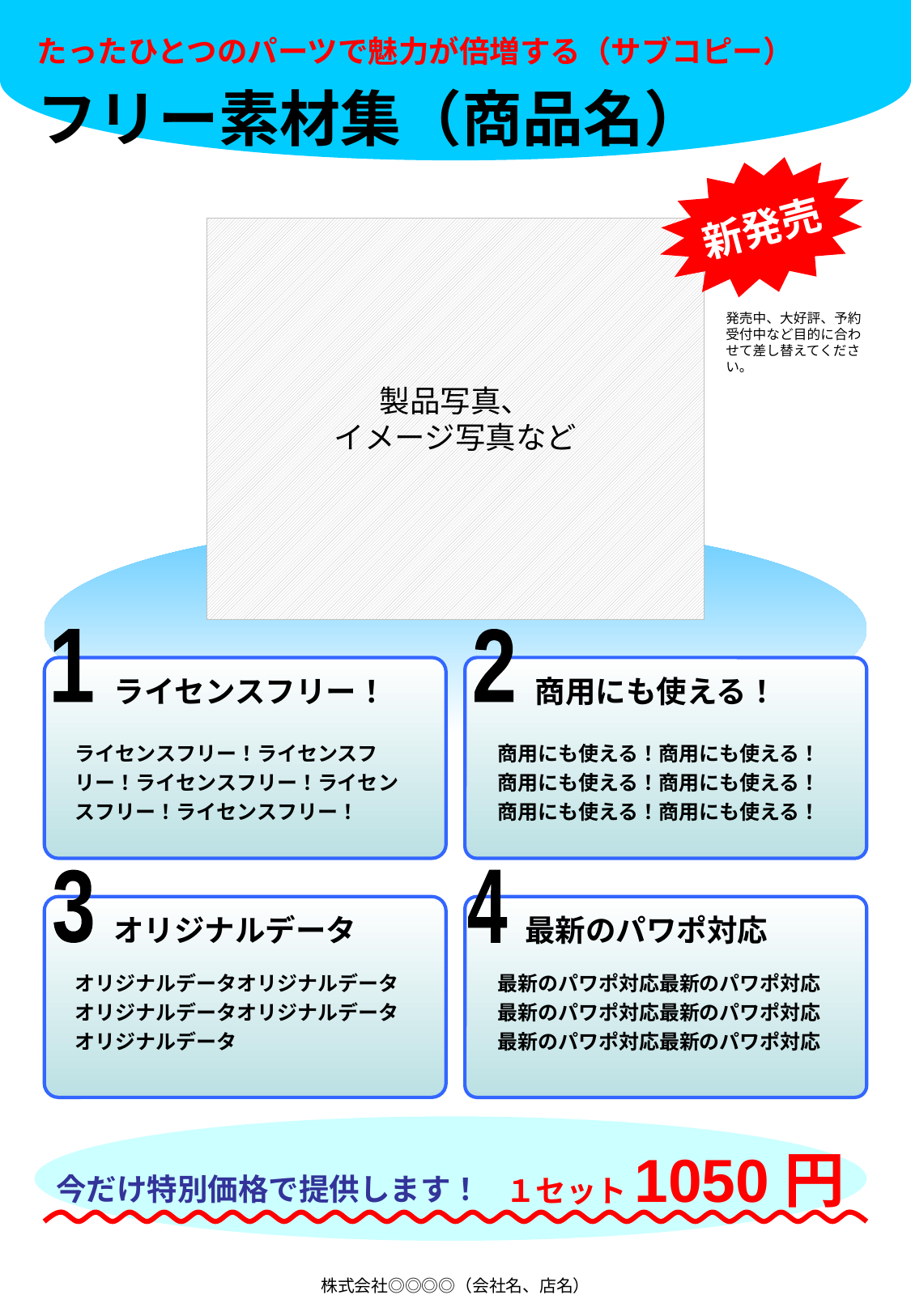

たったひとつのパーツで魅力が倍増する（サブコピー）
フリー素材集（商品名）
新発売
製品写真、
イメージ写真など
発売中、大好評、予約受付中など目的に合わせて差し替えてください。

1
2

ライセンスフリー！
商用にも使える！
ライセンスフリー！ライセンスフリー！ライセンスフリー！ライセンスフリー！ライセンスフリー！
商用にも使える！商用にも使える！商用にも使える！商用にも使える！
商用にも使える！商用にも使える！
3
4

オリジナルデータ
最新のパワポ対応
オリジナルデータオリジナルデータオリジナルデータオリジナルデータオリジナルデータ
最新のパワポ対応最新のパワポ対応最新のパワポ対応最新のパワポ対応最新のパワポ対応最新のパワポ対応

１セット1050円
今だけ特別価格で提供します！

株式会社◎◎◎◎（会社名、店名）